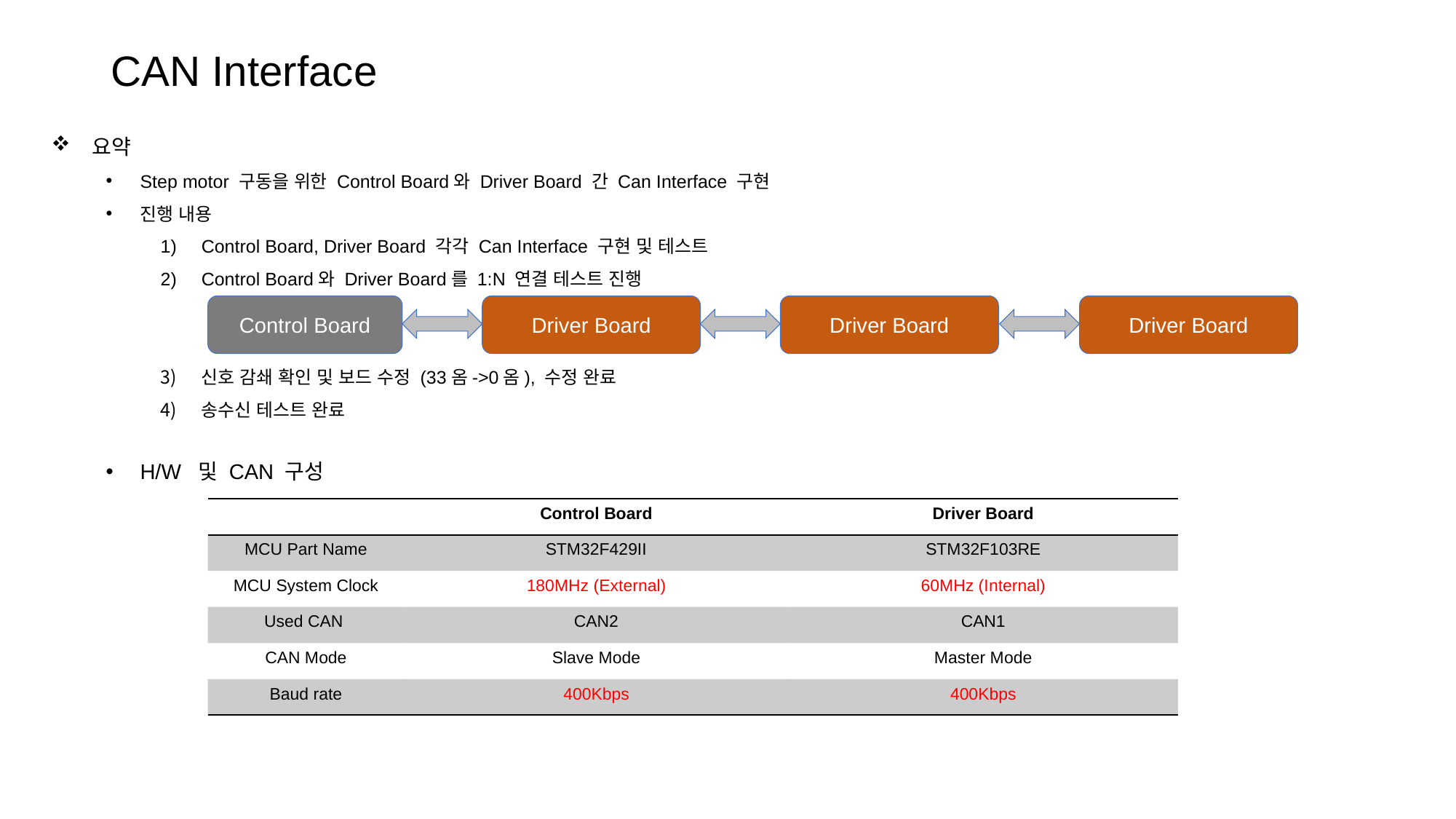

# CAN Interface
요약
Step motor 구동을 위한 Control Board와 Driver Board 간 Can Interface 구현
진행 내용
Control Board, Driver Board 각각 Can Interface 구현 및 테스트
Control Board와 Driver Board를 1:N 연결 테스트 진행

신호 감쇄 확인 및 보드 수정 (33옴->0옴), 수정 완료
송수신 테스트 완료
H/W  및 CAN 구성

Control Board
Driver Board
Driver Board
Driver Board

|  | Control Board | Driver Board |
| --- | --- | --- |
| MCU Part Name | STM32F429II | STM32F103RE |
| MCU System Clock | 180MHz (External) | 60MHz (Internal) |
| Used CAN | CAN2 | CAN1 |
| CAN Mode | Slave Mode | Master Mode |
| Baud rate | 400Kbps | 400Kbps |